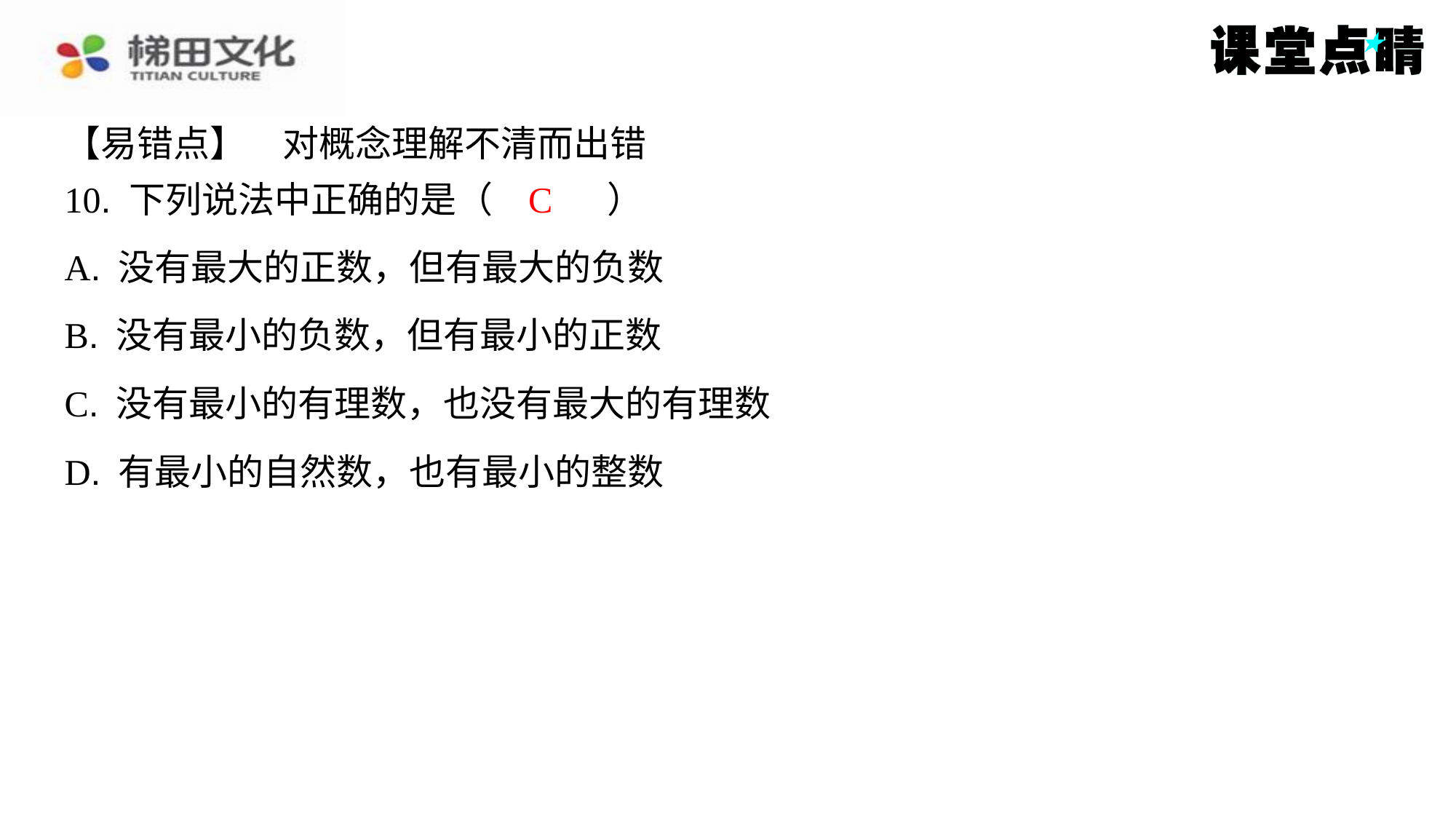

【易错点】　对概念理解不清而出错
10. 下列说法中正确的是（　C　）
C
| A. 没有最大的正数，但有最大的负数 |
| --- |
| B. 没有最小的负数，但有最小的正数 |
| C. 没有最小的有理数，也没有最大的有理数 |
| D. 有最小的自然数，也有最小的整数 |